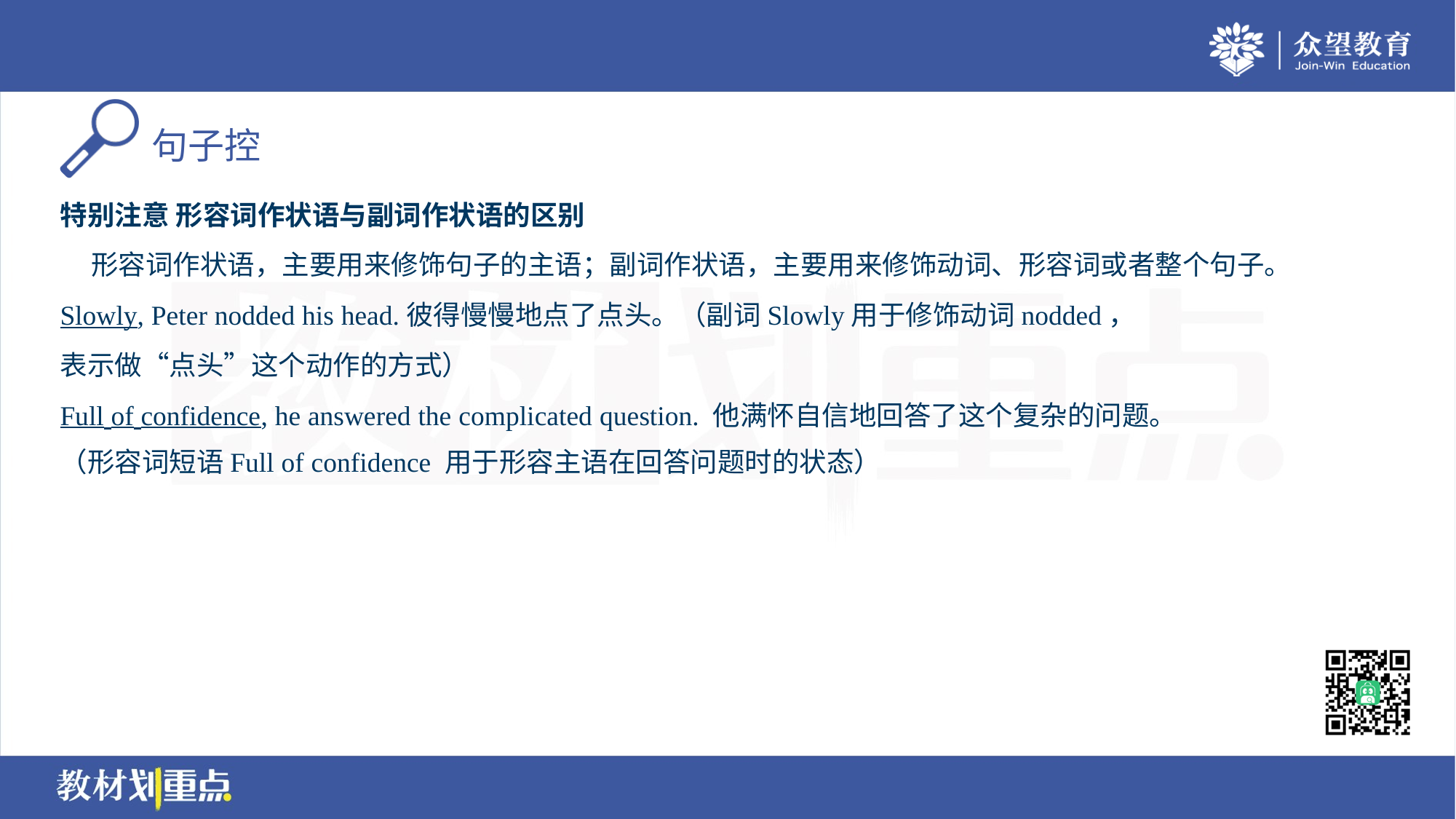

特别注意 形容词作状语与副词作状语的区别
    形容词作状语，主要用来修饰句子的主语；副词作状语，主要用来修饰动词、形容词或者整个句子。
Slowly, Peter nodded his head.彼得慢慢地点了点头。（副词Slowly用于修饰动词nodded，
表示做“点头”这个动作的方式）
Full of confidence, he answered the complicated question. 他满怀自信地回答了这个复杂的问题。
（形容词短语Full of confidence 用于形容主语在回答问题时的状态）